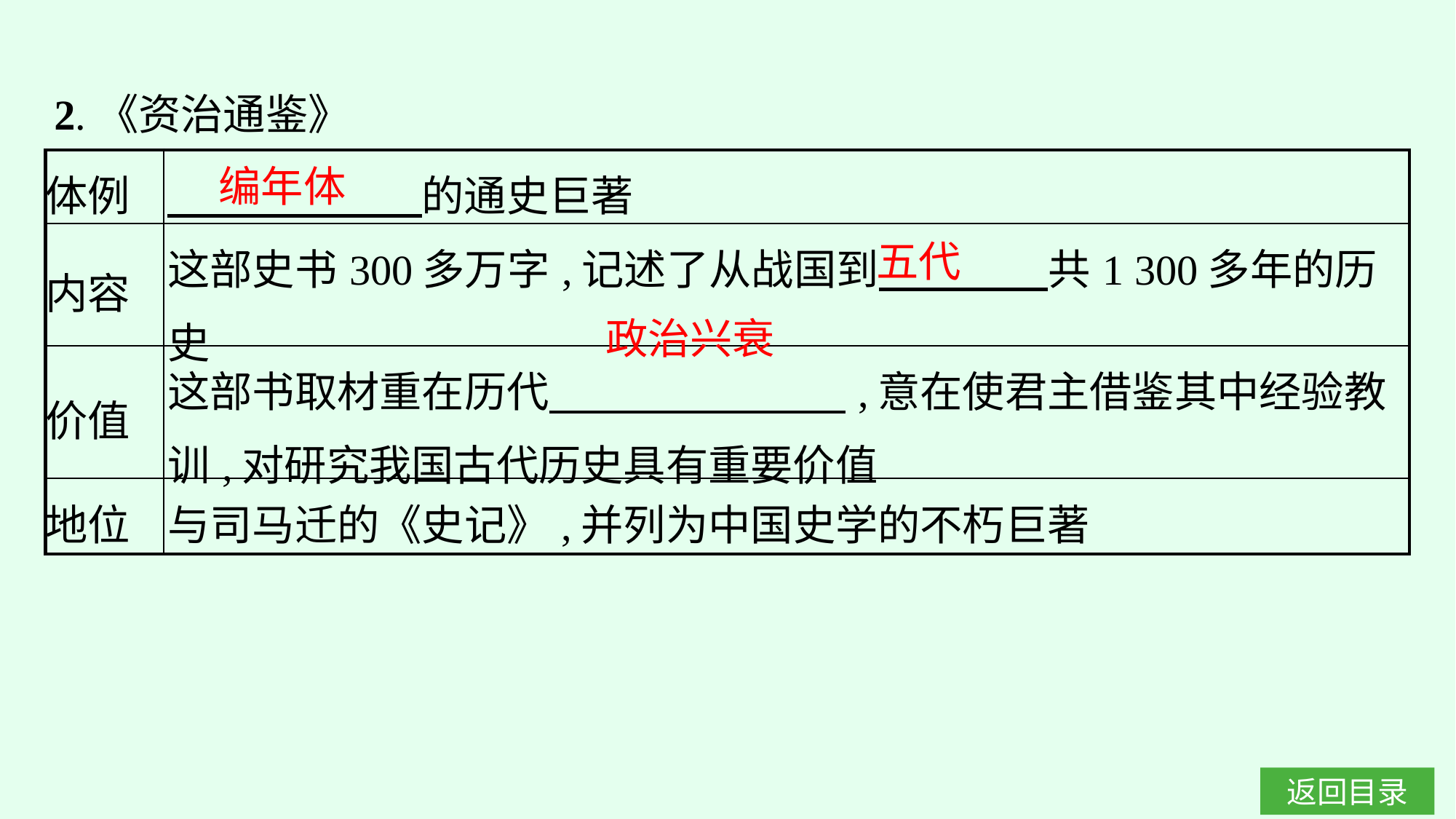

2.《资治通鉴》
| 体例 | 的通史巨著 |
| --- | --- |
| 内容 | 这部史书300多万字,记述了从战国到　　　　共1 300多年的历史 |
| 价值 | 这部书取材重在历代　　　　　　　,意在使君主借鉴其中经验教训,对研究我国古代历史具有重要价值 |
| 地位 | 与司马迁的《史记》,并列为中国史学的不朽巨著 |
编年体
五代
政治兴衰